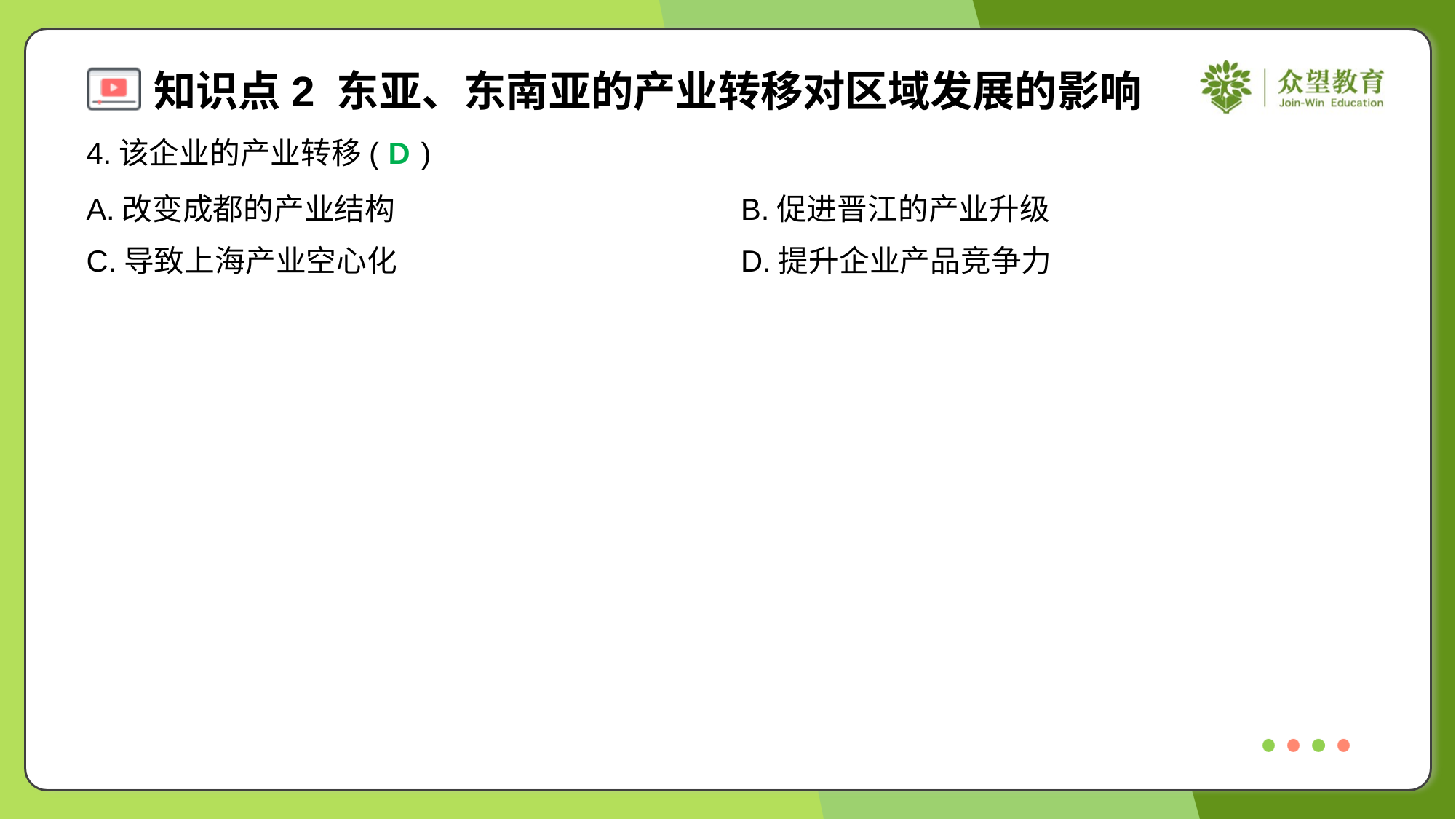

4.该企业的产业转移(     )
D
A.改变成都的产业结构	B.促进晋江的产业升级
C.导致上海产业空心化	D.提升企业产品竞争力